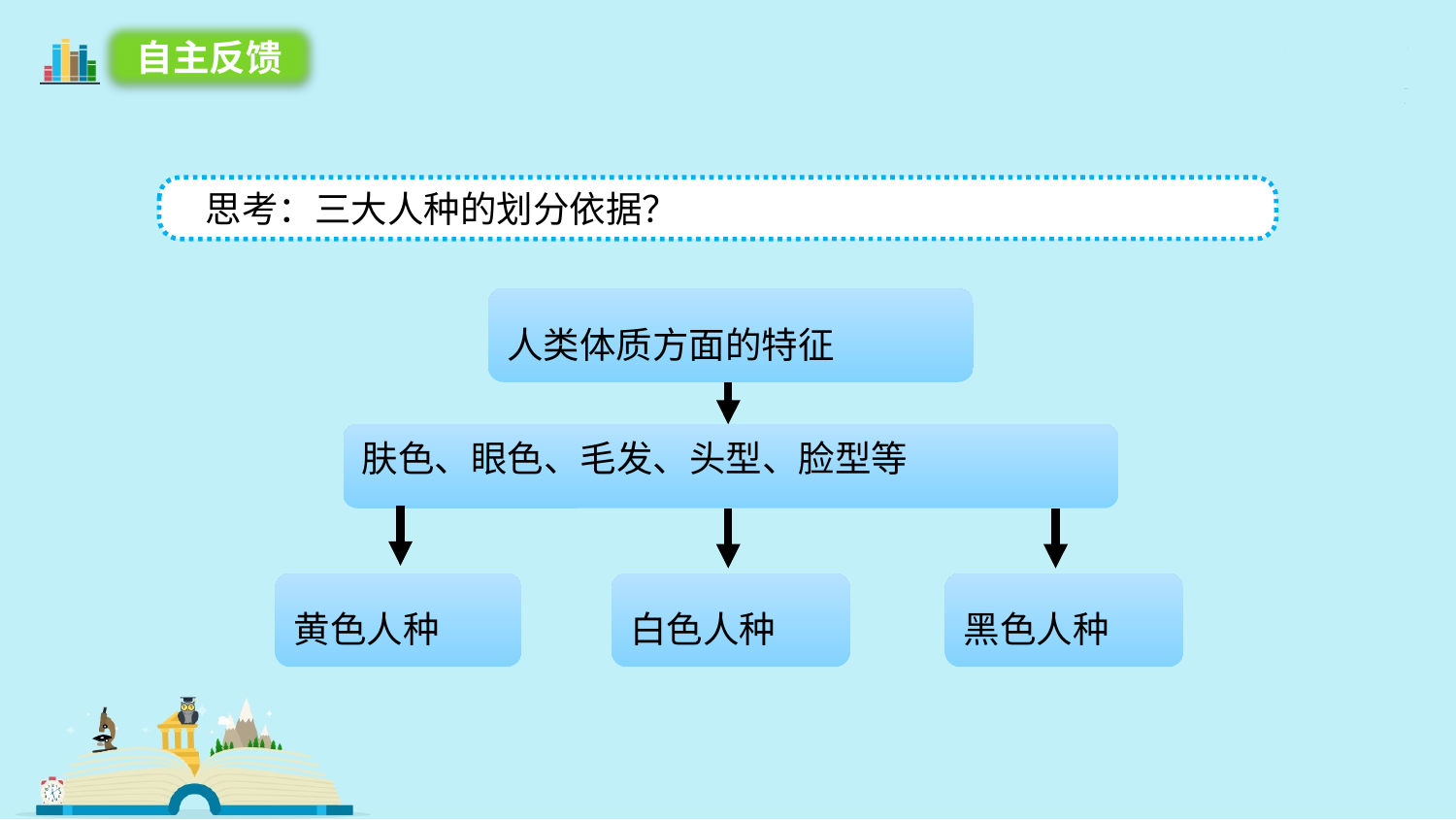

自主反馈
  思考：三大人种的划分依据？

人类体质方面的特征
肤色、眼色、毛发、头型、脸型等
黄色人种
白色人种
黑色人种